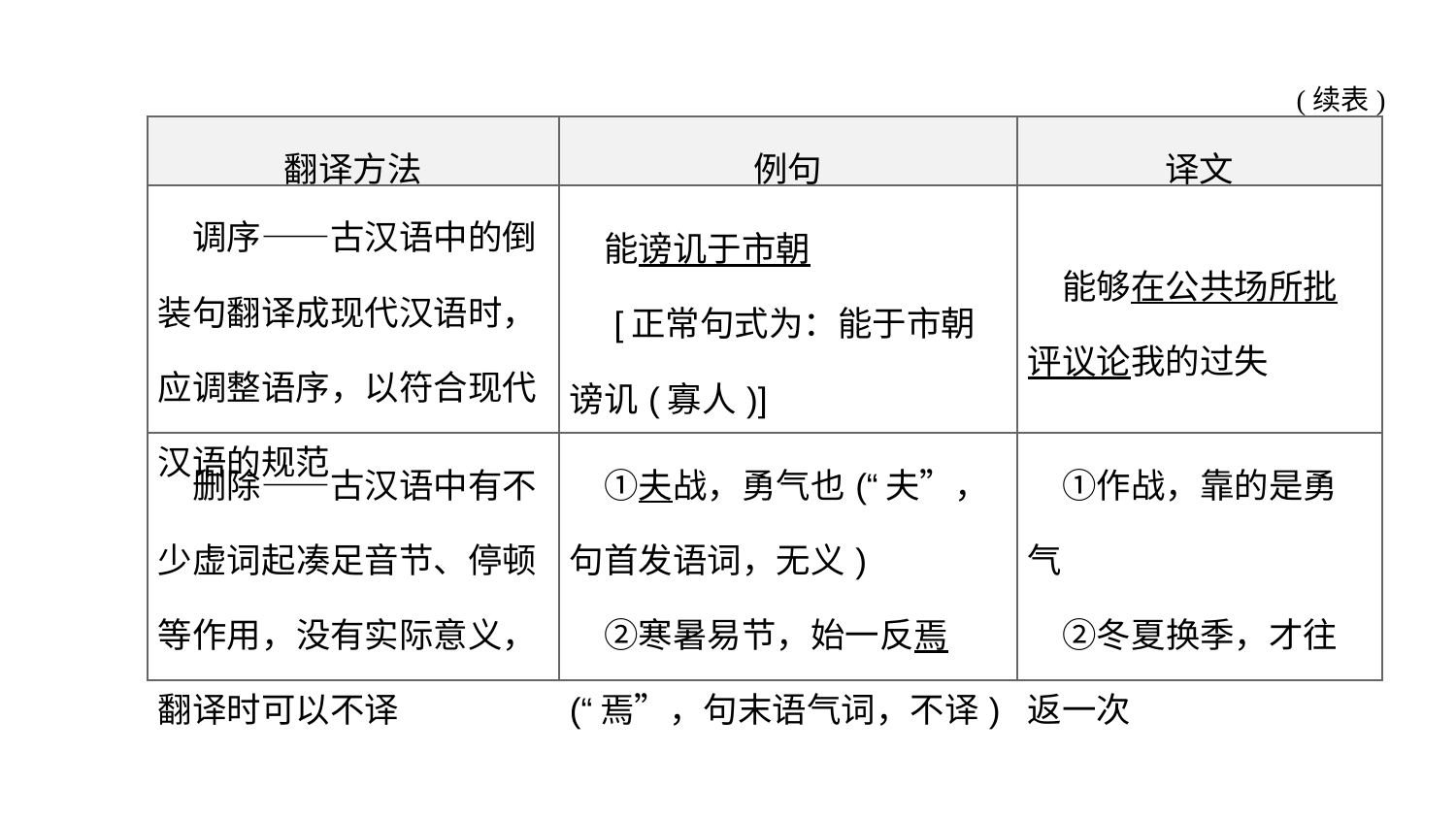

(续表)
| 翻译方法 | 例句 | 译文 |
| --- | --- | --- |
| 调序——古汉语中的倒装句翻译成现代汉语时，应调整语序，以符合现代汉语的规范 | 能谤讥于市朝 　[正常句式为：能于市朝谤讥(寡人)] | 能够在公共场所批评议论我的过失 |
| 删除——古汉语中有不少虚词起凑足音节、停顿等作用，没有实际意义，翻译时可以不译 | ①夫战，勇气也(“夫”，句首发语词，无义) 　②寒暑易节，始一反焉(“焉”，句末语气词，不译) | ①作战，靠的是勇气 　②冬夏换季，才往返一次 |